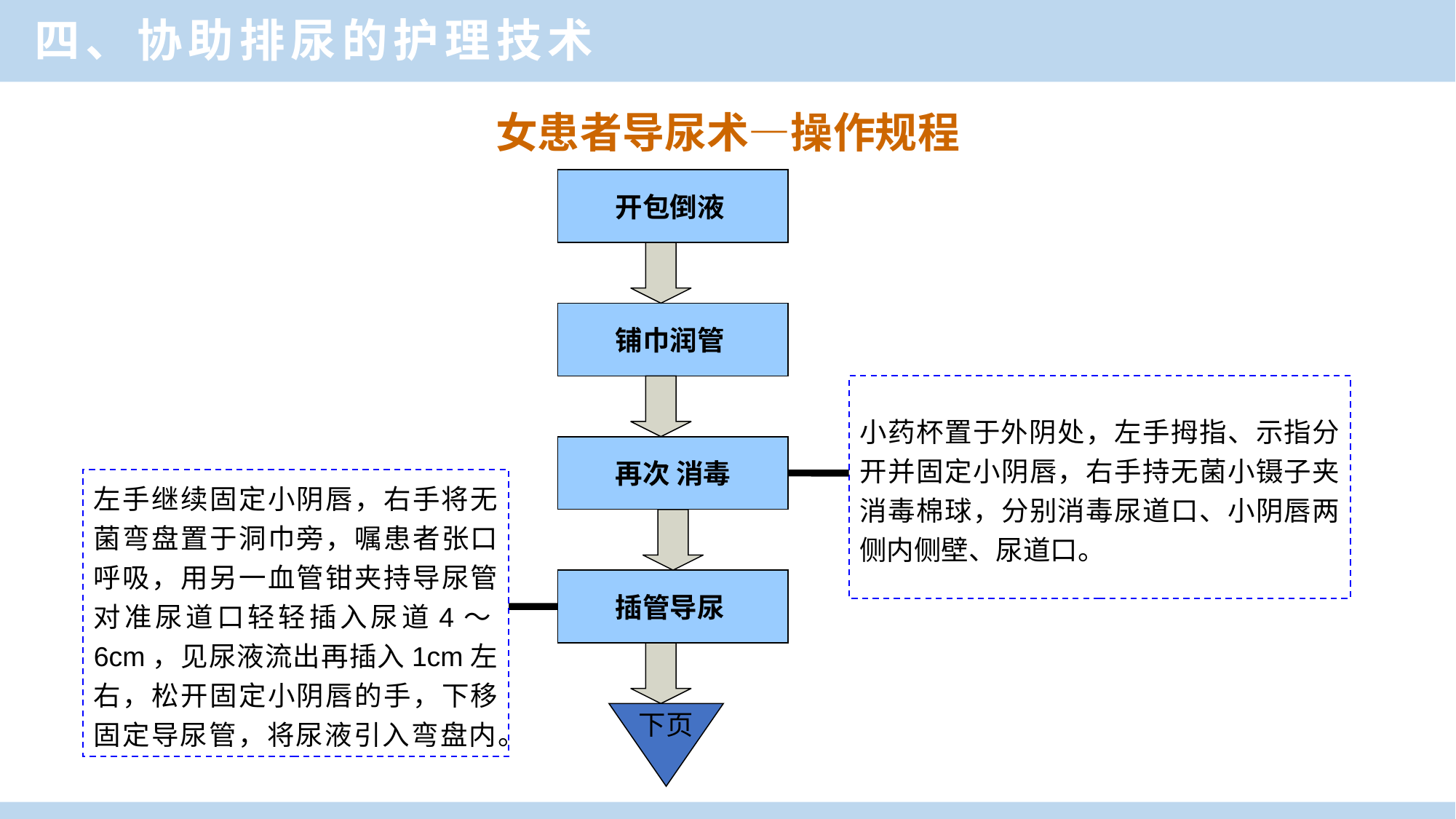

四、协助排尿的护理技术
女患者导尿术—操作规程
开包倒液

铺巾润管

再次 消毒

插管导尿
小药杯置于外阴处，左手拇指、示指分开并固定小阴唇，右手持无菌小镊子夹消毒棉球，分别消毒尿道口、小阴唇两侧内侧壁、尿道口。
左手继续固定小阴唇，右手将无菌弯盘置于洞巾旁，嘱患者张口呼吸，用另一血管钳夹持导尿管对准尿道口轻轻插入尿道4～6cm，见尿液流出再插入1cm左右，松开固定小阴唇的手，下移固定导尿管，将尿液引入弯盘内。

下页